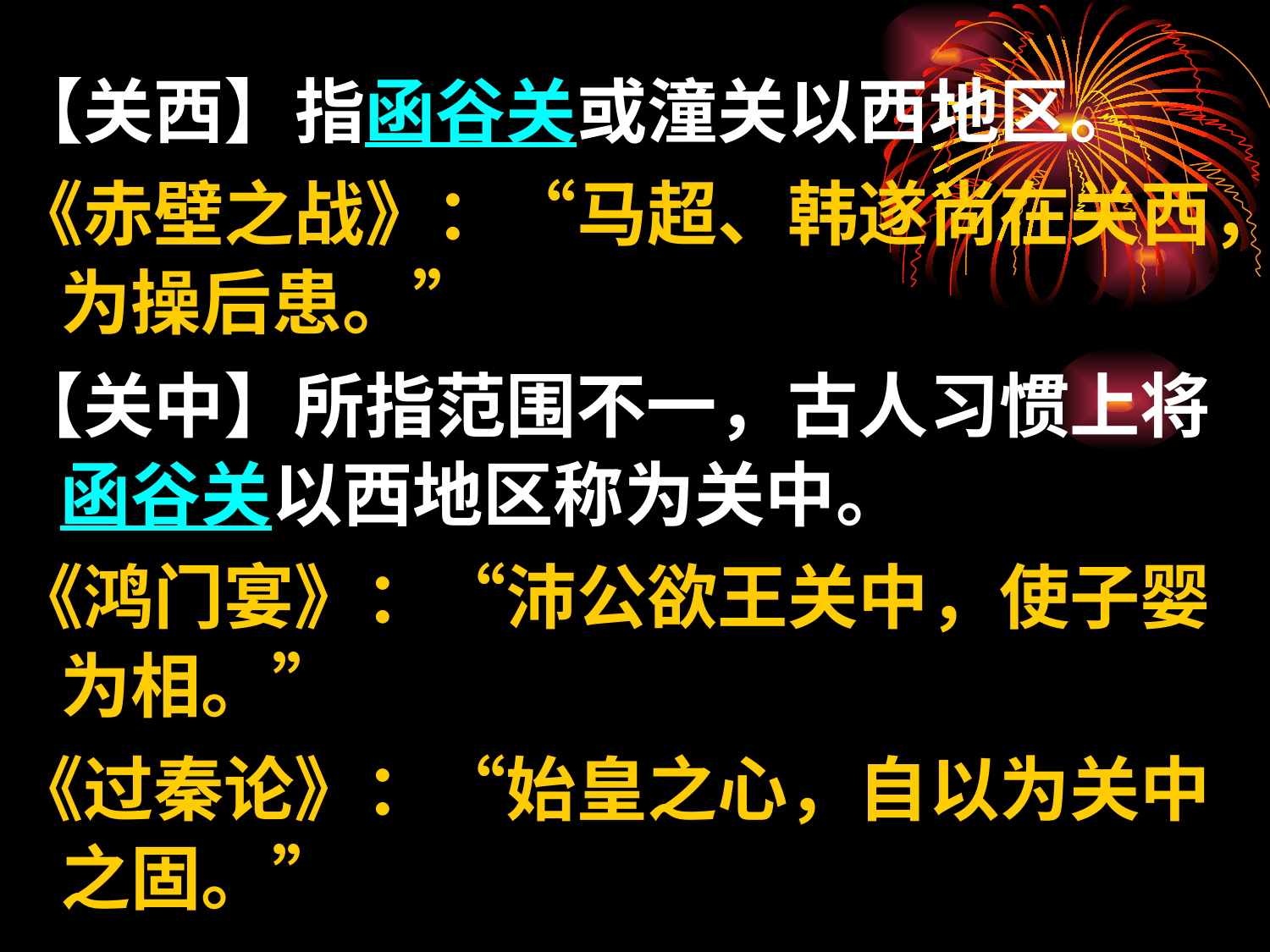

【关西】指函谷关或潼关以西地区。
《赤壁之战》：“马超、韩遂尚在关西，为操后患。”
【关中】所指范围不一，古人习惯上将函谷关以西地区称为关中。
《鸿门宴》：“沛公欲王关中，使子婴为相。”
《过秦论》：“始皇之心，自以为关中之固。”